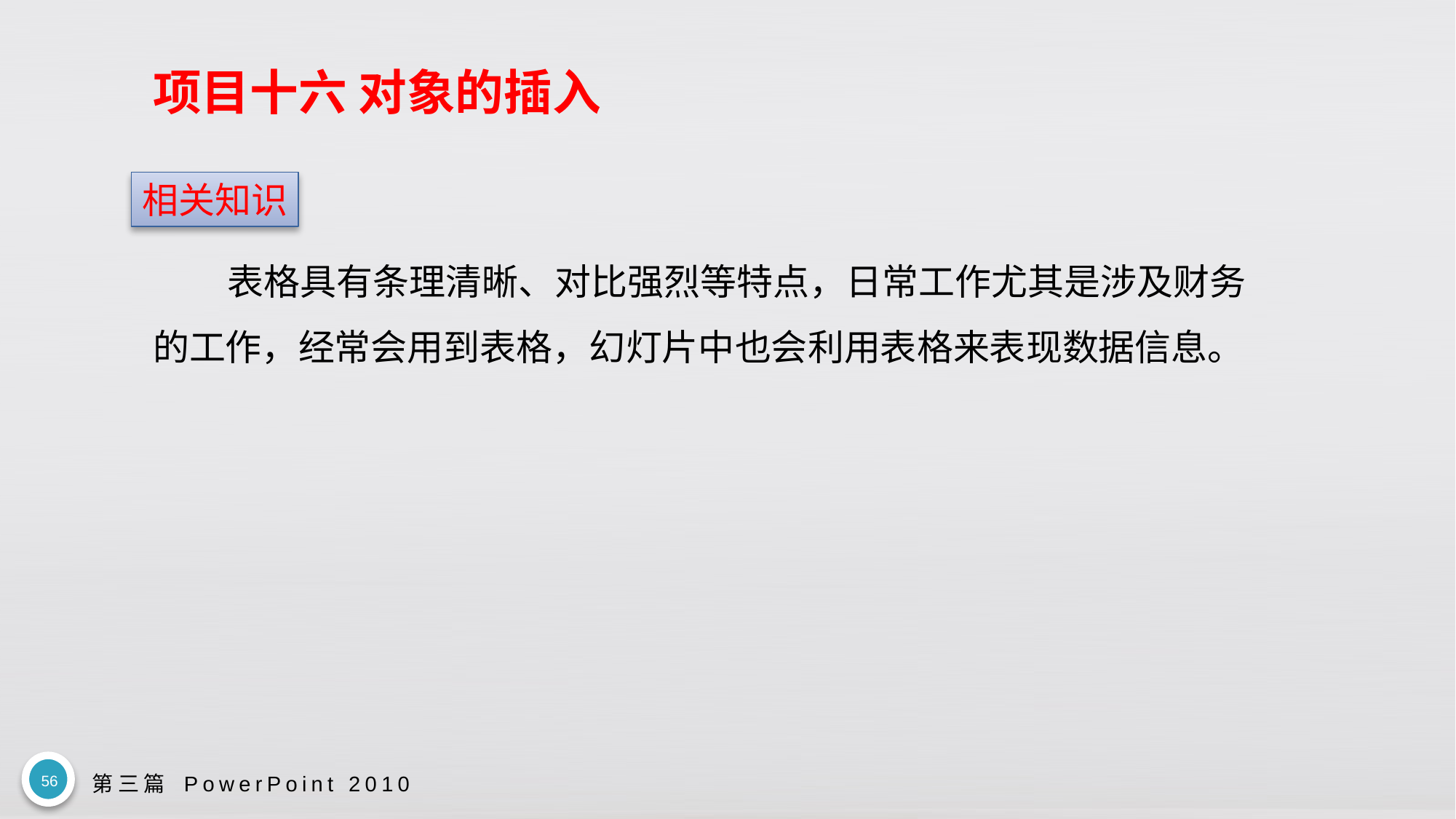

# 项目十六 对象的插入
相关知识
表格具有条理清晰、对比强烈等特点，日常工作尤其是涉及财务的工作，经常会用到表格，幻灯片中也会利用表格来表现数据信息。
56